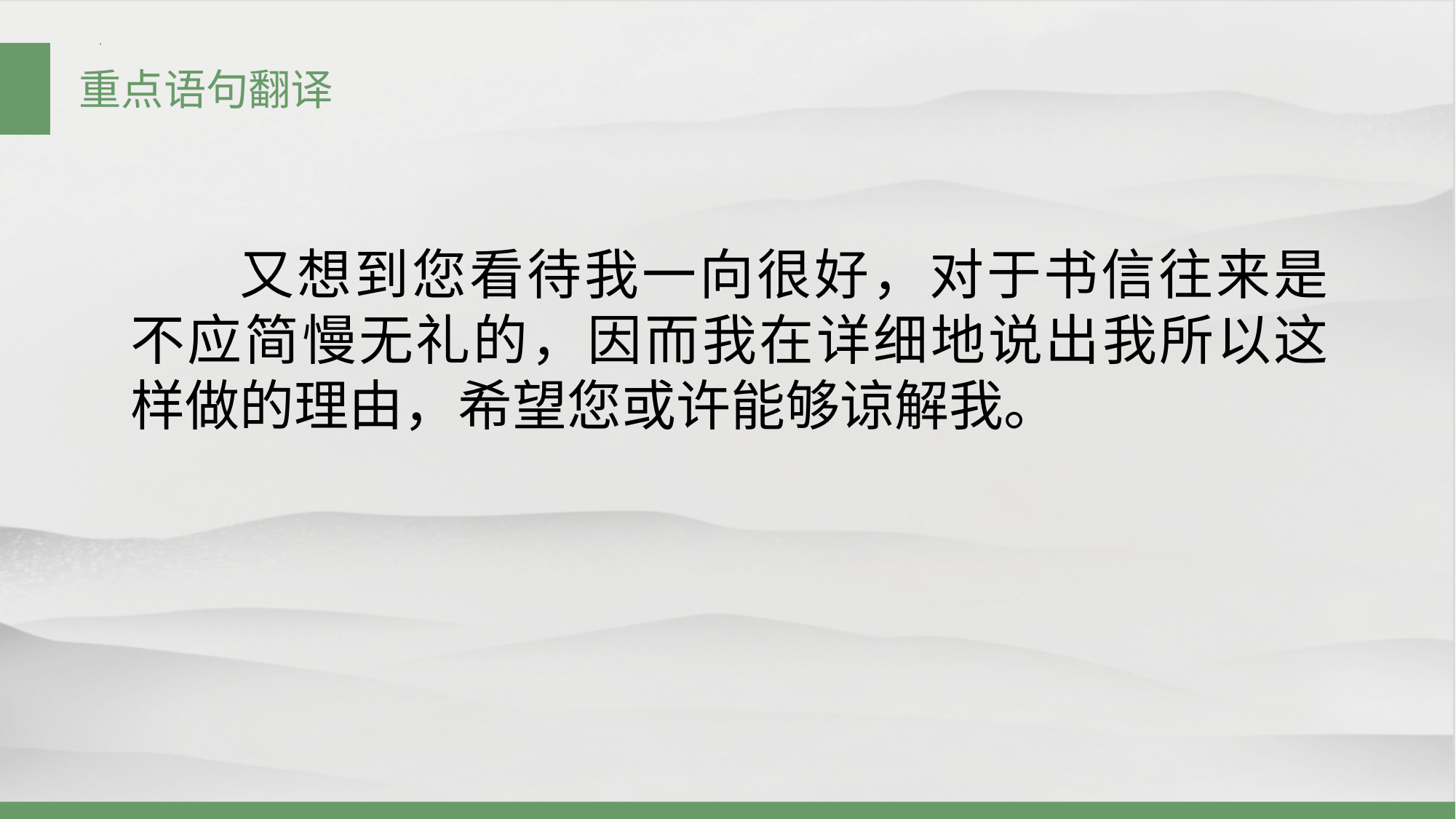

重点语句翻译

又想到您看待我一向很好，对于书信往来是不应简慢无礼的，因而我在详细地说出我所以这样做的理由，希望您或许能够谅解我。